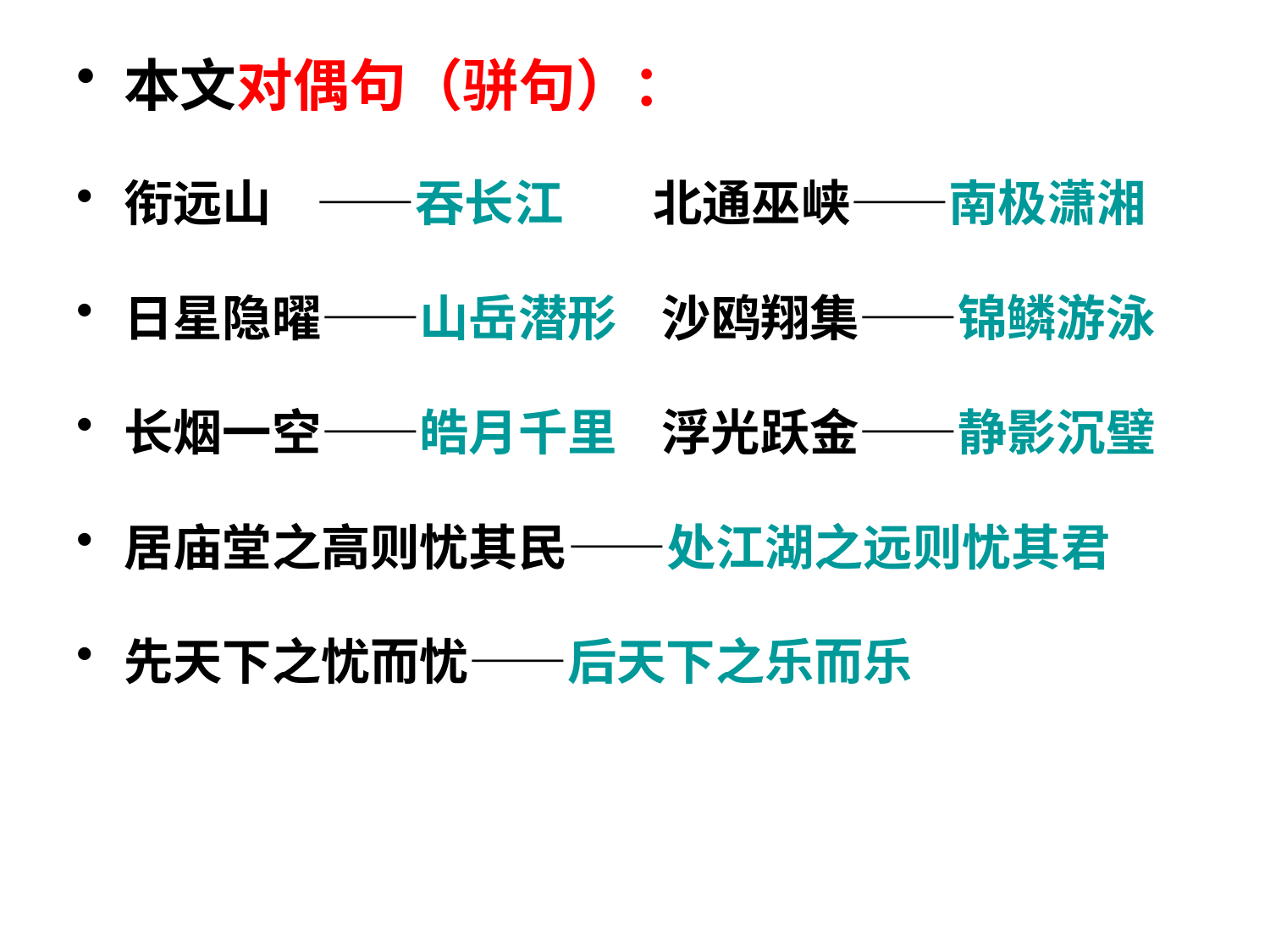

#
本文对偶句（骈句）：

衔远山    ——吞长江        北通巫峡——南极潇湘

日星隐曜——山岳潜形    沙鸥翔集——锦鳞游泳

长烟一空——皓月千里    浮光跃金——静影沉璧

居庙堂之高则忧其民——处江湖之远则忧其君

先天下之忧而忧——后天下之乐而乐